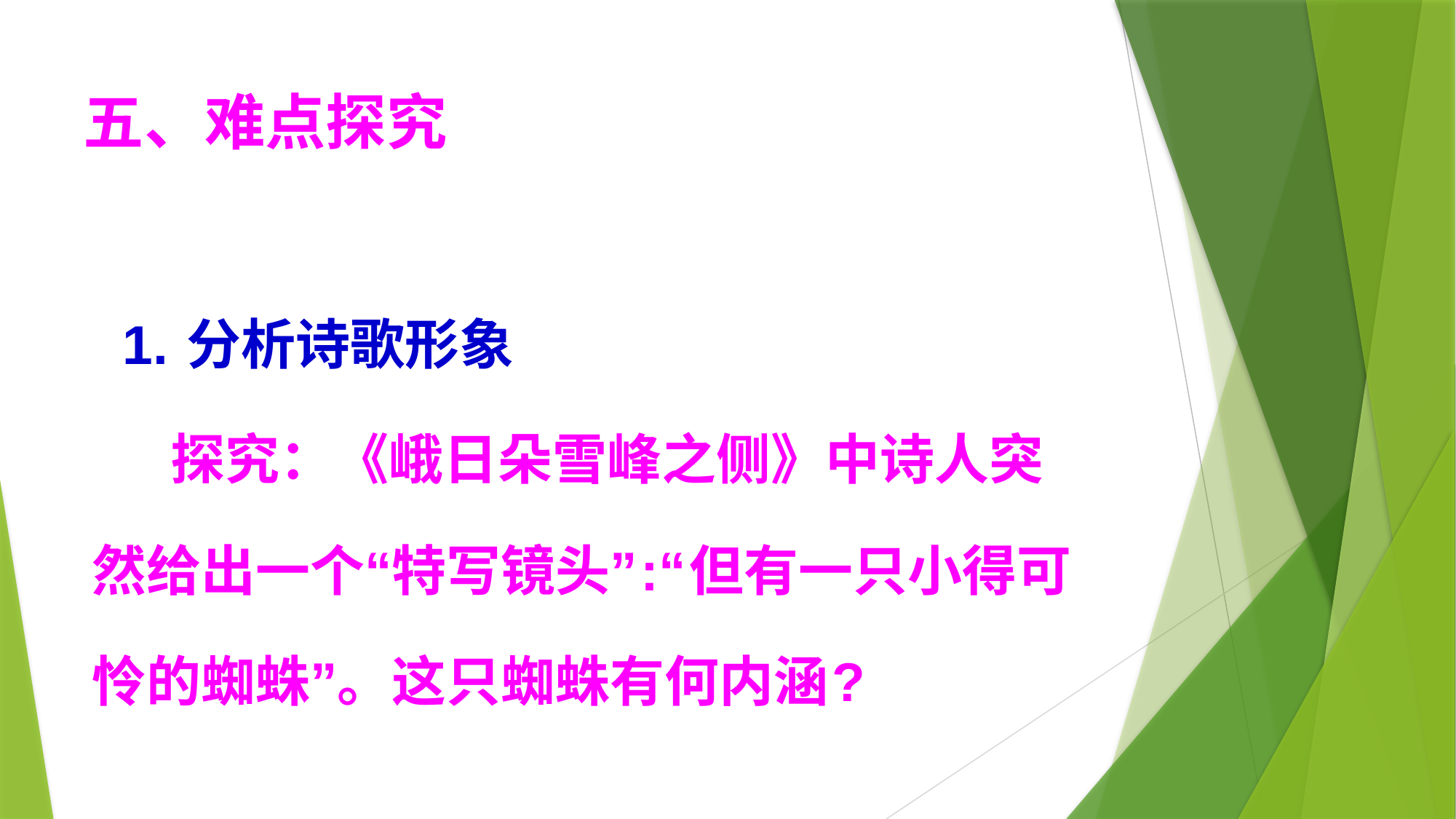

# 五、难点探究
     1. 分析诗歌形象
     探究：《峨日朵雪峰之侧》中诗人突然给出一个“特写镜头”:“但有一只小得可怜的蜘蛛”。这只蜘蛛有何内涵?